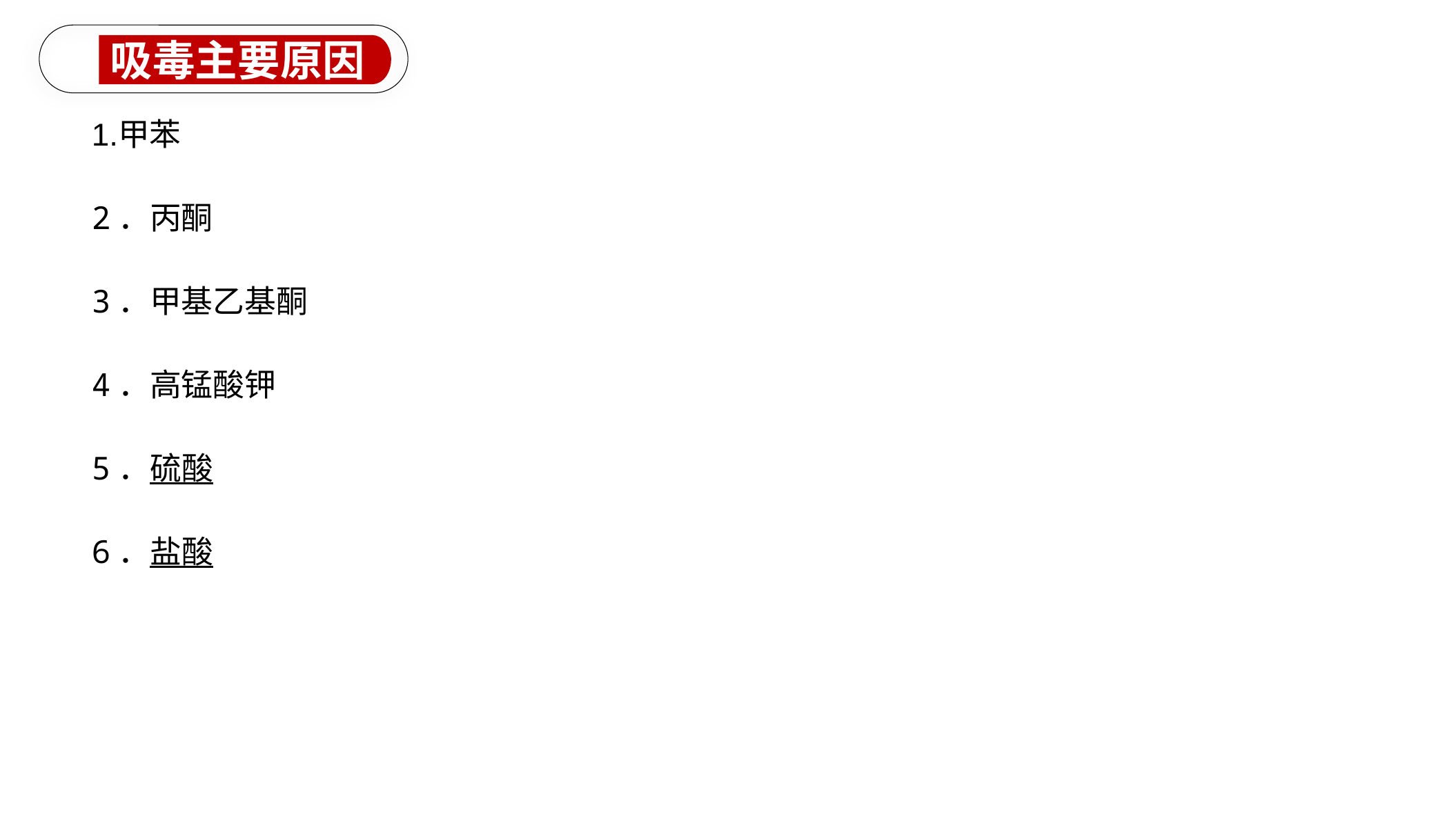

吸毒主要原因
甲苯

2．丙酮

3．甲基乙基酮

4．高锰酸钾

5．硫酸

6．盐酸